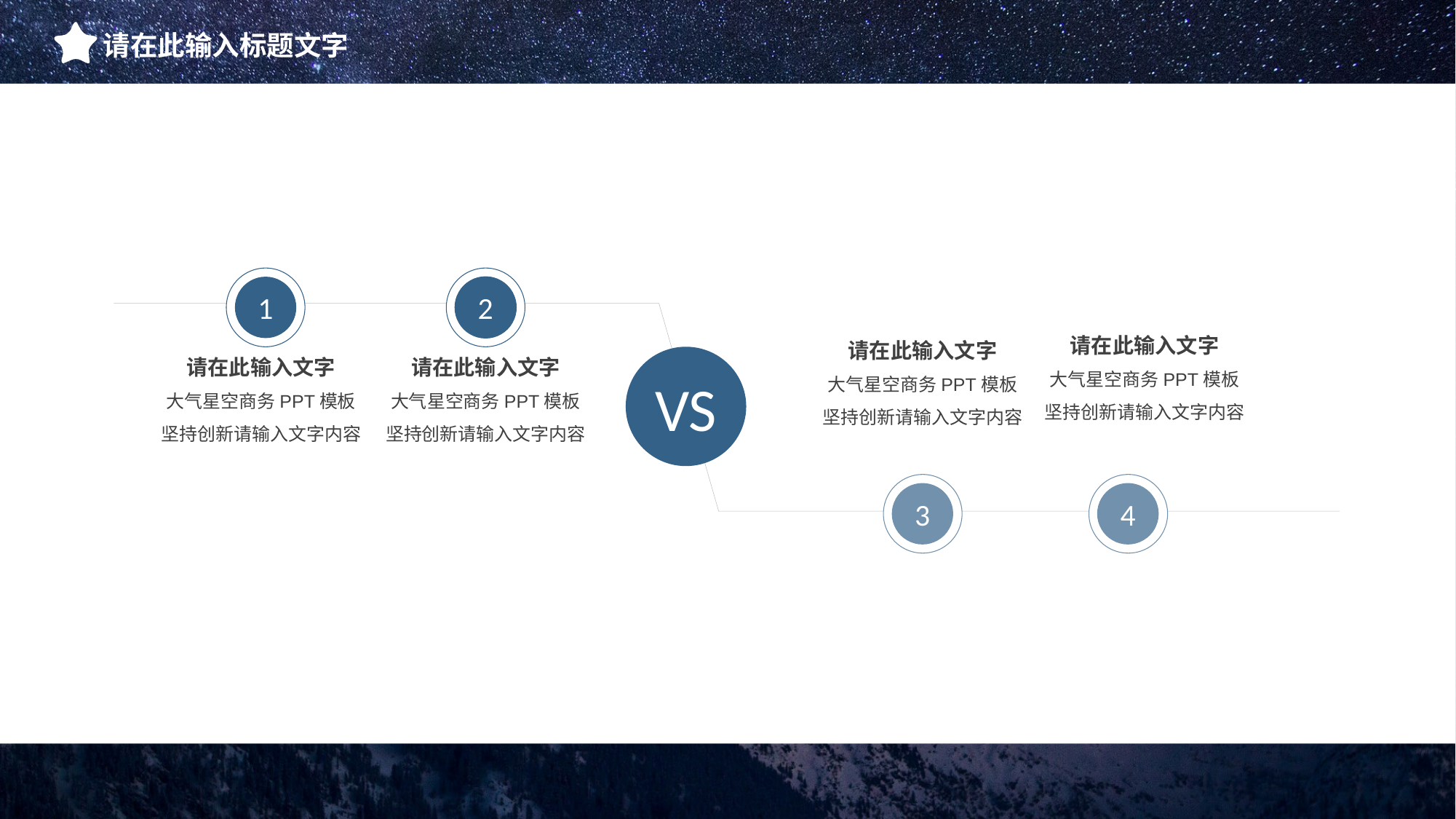

请在此输入标题文字

1
2

请在此输入文字
请在此输入文字

请在此输入文字
请在此输入文字
大气星空商务PPT模板坚持创新请输入文字内容
大气星空商务PPT模板坚持创新请输入文字内容
VS
大气星空商务PPT模板坚持创新请输入文字内容
大气星空商务PPT模板坚持创新请输入文字内容

3
4